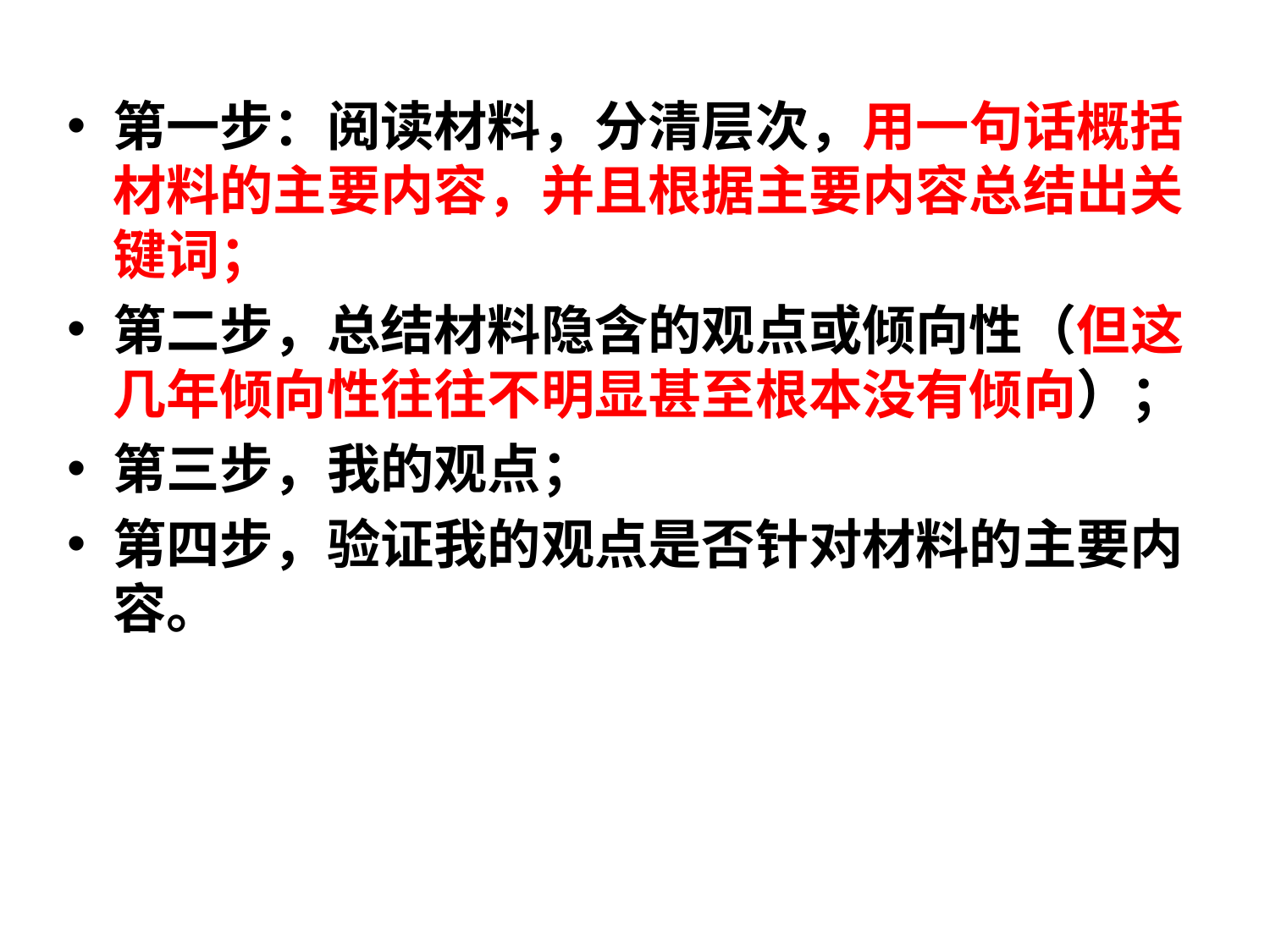

第一步：阅读材料，分清层次，用一句话概括材料的主要内容，并且根据主要内容总结出关键词；
第二步，总结材料隐含的观点或倾向性（但这几年倾向性往往不明显甚至根本没有倾向）；
第三步，我的观点；
第四步，验证我的观点是否针对材料的主要内容。